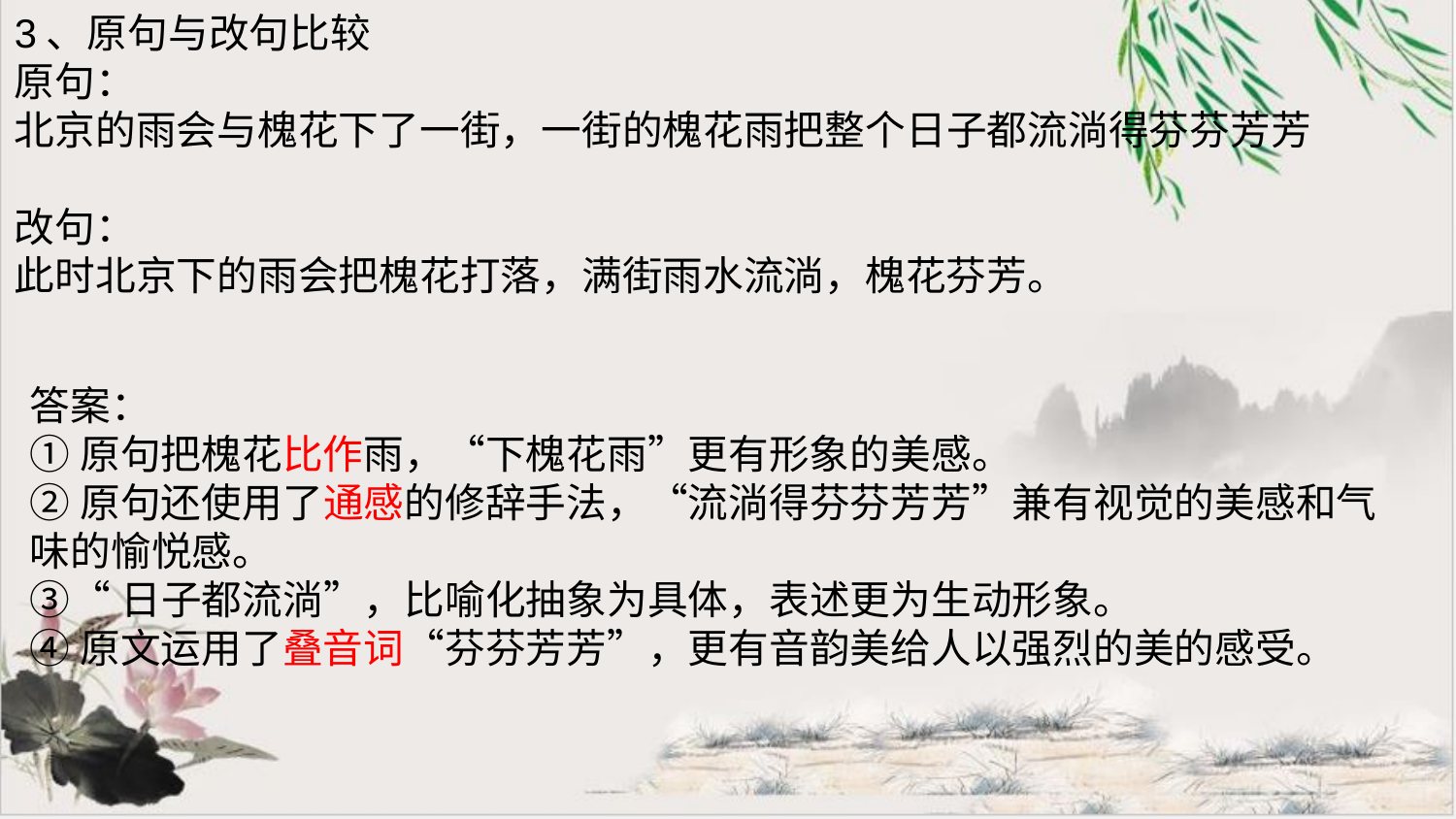

3、原句与改句比较
原句：
北京的雨会与槐花下了一街，一街的槐花雨把整个日子都流淌得芬芬芳芳

改句：
此时北京下的雨会把槐花打落，满街雨水流淌，槐花芬芳。

答案：
①原句把槐花比作雨，“下槐花雨”更有形象的美感。
②原句还使用了通感的修辞手法，“流淌得芬芬芳芳”兼有视觉的美感和气味的愉悦感。
③“日子都流淌”，比喻化抽象为具体，表述更为生动形象。
④原文运用了叠音词“芬芬芳芳”，更有音韵美给人以强烈的美的感受。